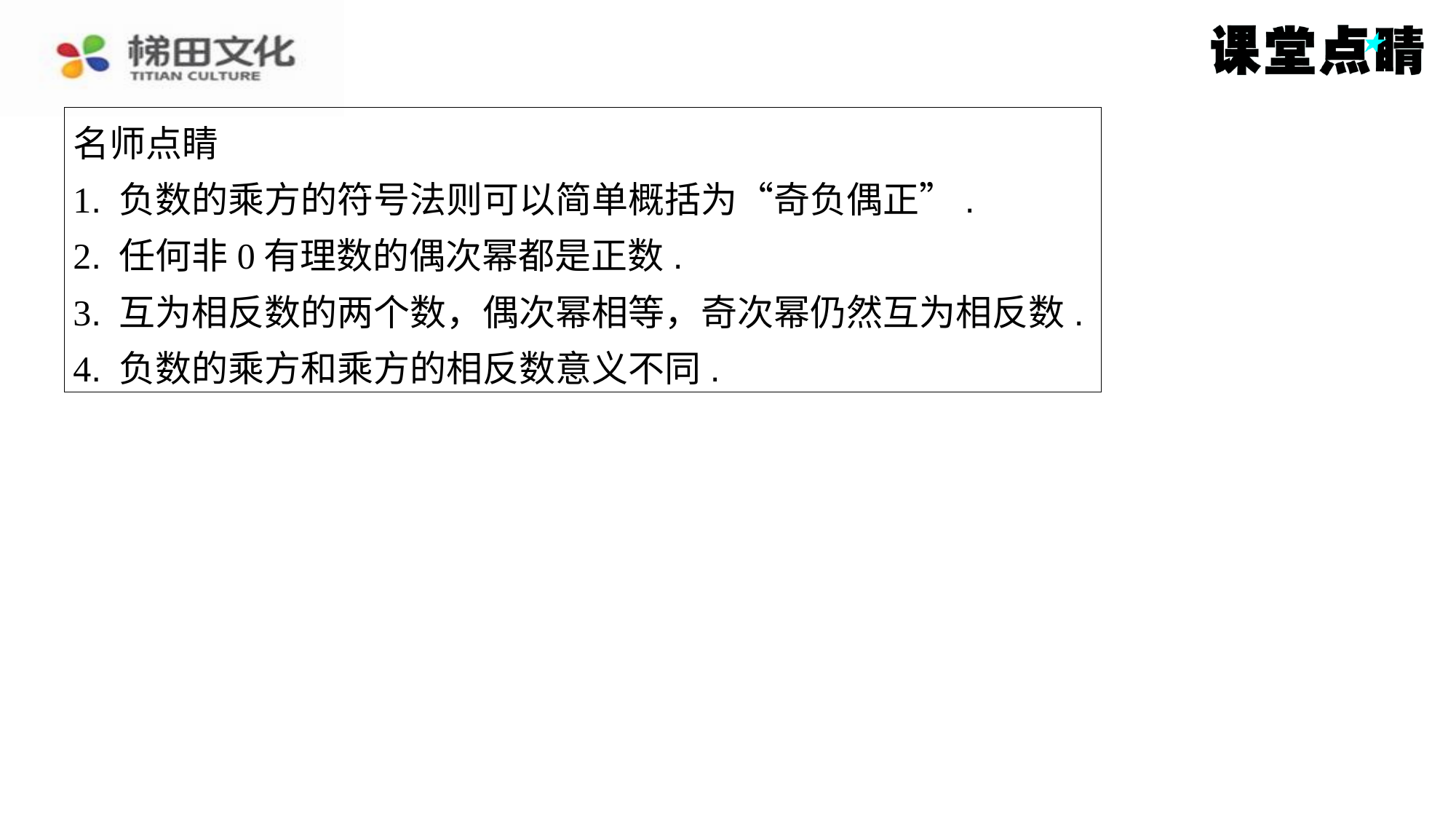

名师点睛
1. 负数的乘方的符号法则可以简单概括为“奇负偶正”.
2. 任何非0有理数的偶次幂都是正数.
3. 互为相反数的两个数，偶次幂相等，奇次幂仍然互为相反数.
4. 负数的乘方和乘方的相反数意义不同.